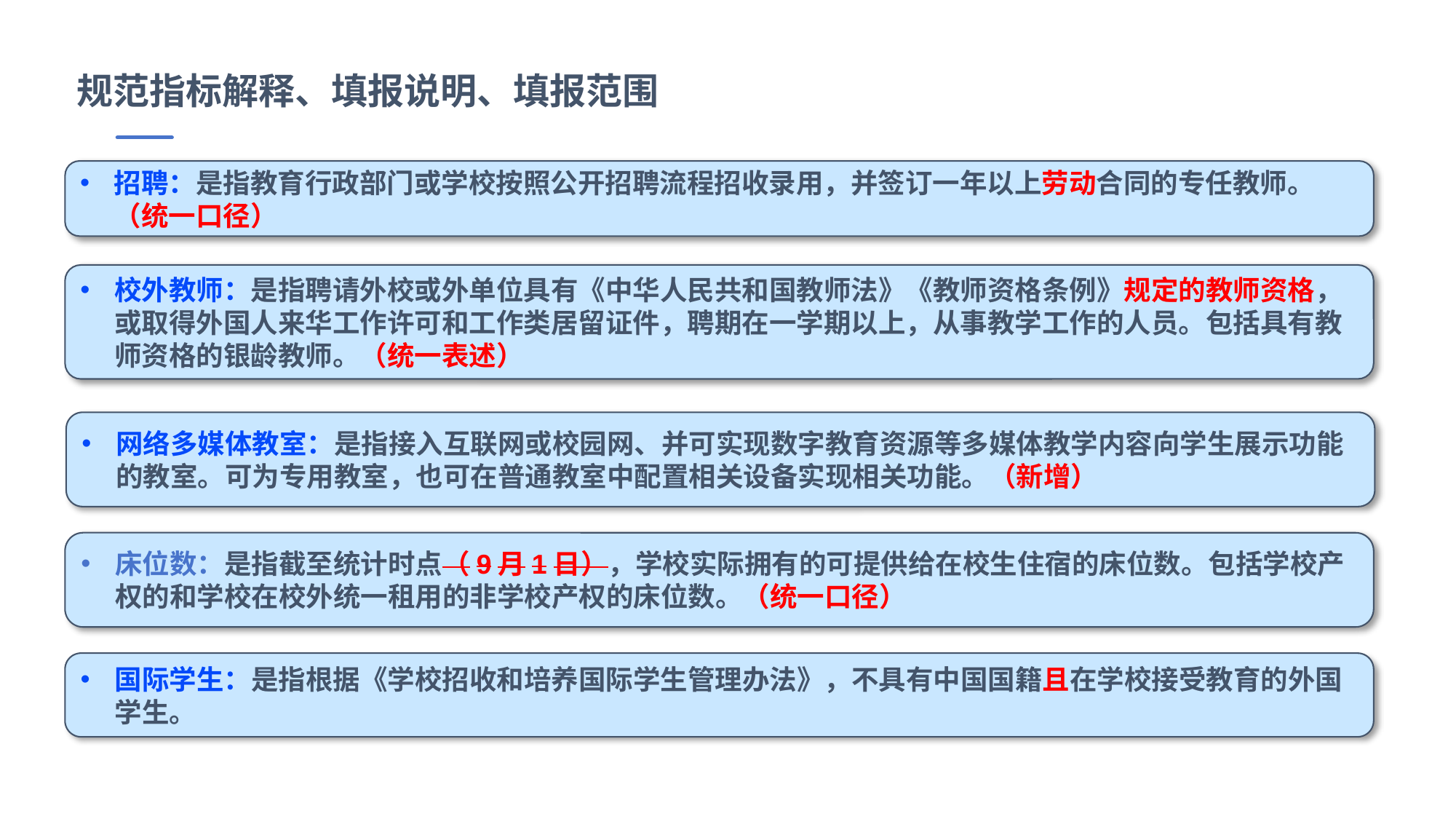

规范指标解释、填报说明、填报范围
招聘：是指教育行政部门或学校按照公开招聘流程招收录用，并签订一年以上劳动合同的专任教师。（统一口径）
校外教师：是指聘请外校或外单位具有《中华人民共和国教师法》《教师资格条例》规定的教师资格，或取得外国人来华工作许可和工作类居留证件，聘期在一学期以上，从事教学工作的人员。包括具有教师资格的银龄教师。（统一表述）
网络多媒体教室：是指接入互联网或校园网、并可实现数字教育资源等多媒体教学内容向学生展示功能的教室。可为专用教室，也可在普通教室中配置相关设备实现相关功能。（新增）
床位数：是指截至统计时点（9月1日），学校实际拥有的可提供给在校生住宿的床位数。包括学校产权的和学校在校外统一租用的非学校产权的床位数。（统一口径）
国际学生：是指根据《学校招收和培养国际学生管理办法》，不具有中国国籍且在学校接受教育的外国学生。